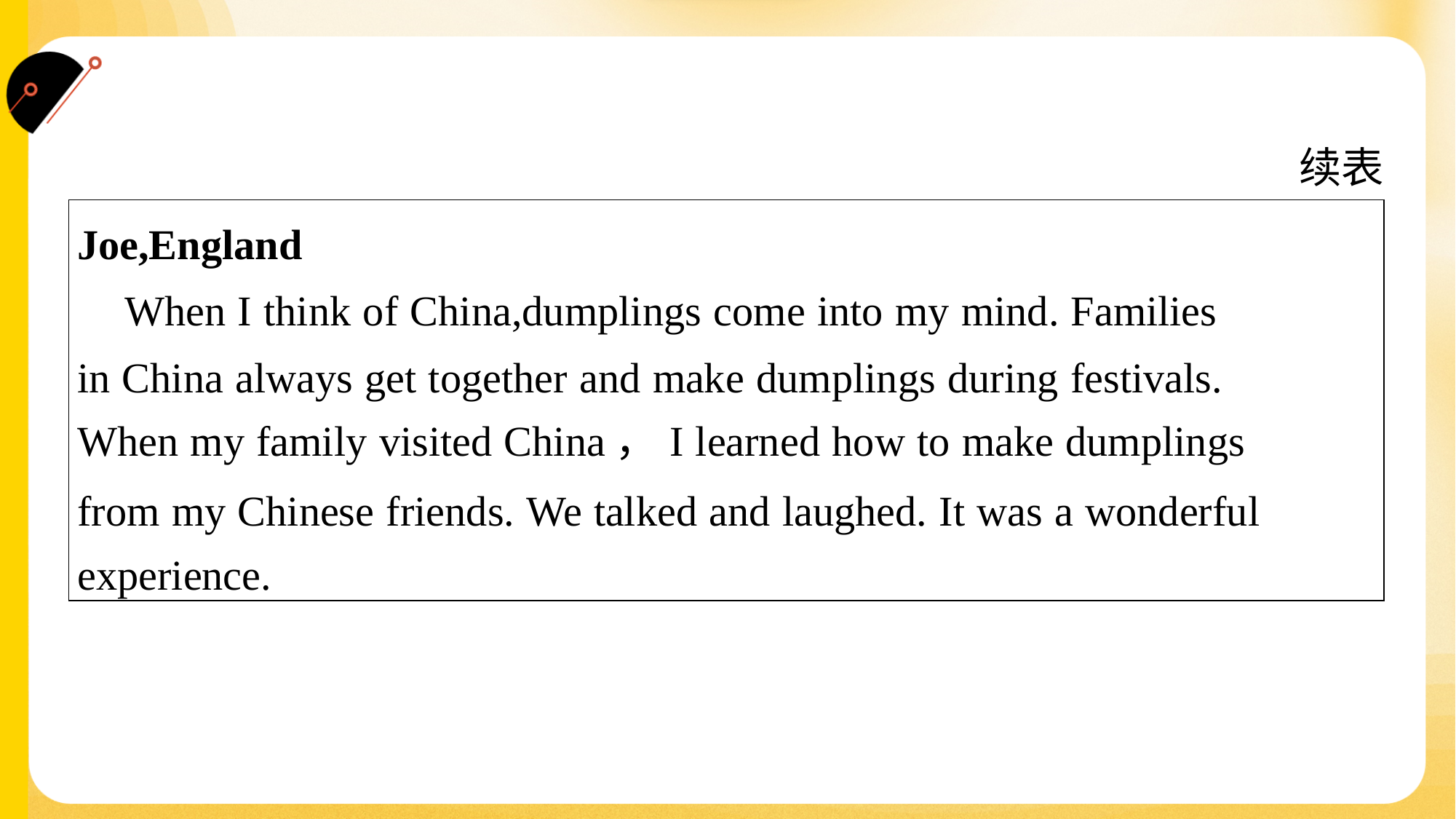

续表
| Joe,England When I think of China,dumplings come into my mind. Families in China always get together and make dumplings during festivals. When my family visited China，I learned how to make dumplings from my Chinese friends. We talked and laughed. It was a wonderful experience. |
| --- |